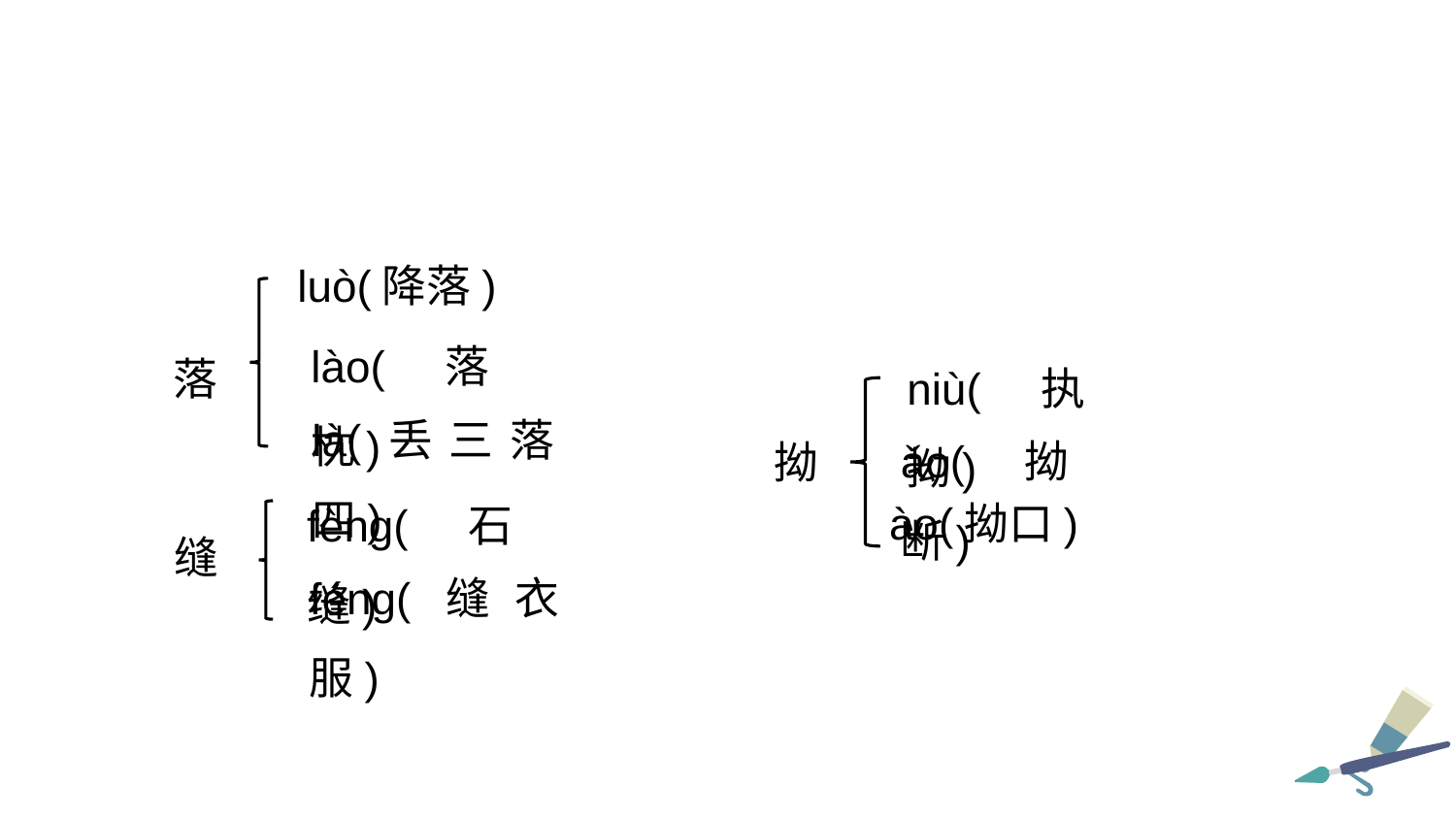

luò(降落)

lào(落枕)

niù(执拗)
落
là(丢三落四)

ǎo(拗断)
拗
fèng(石缝)
ào(拗口)

缝
féng(缝衣服)